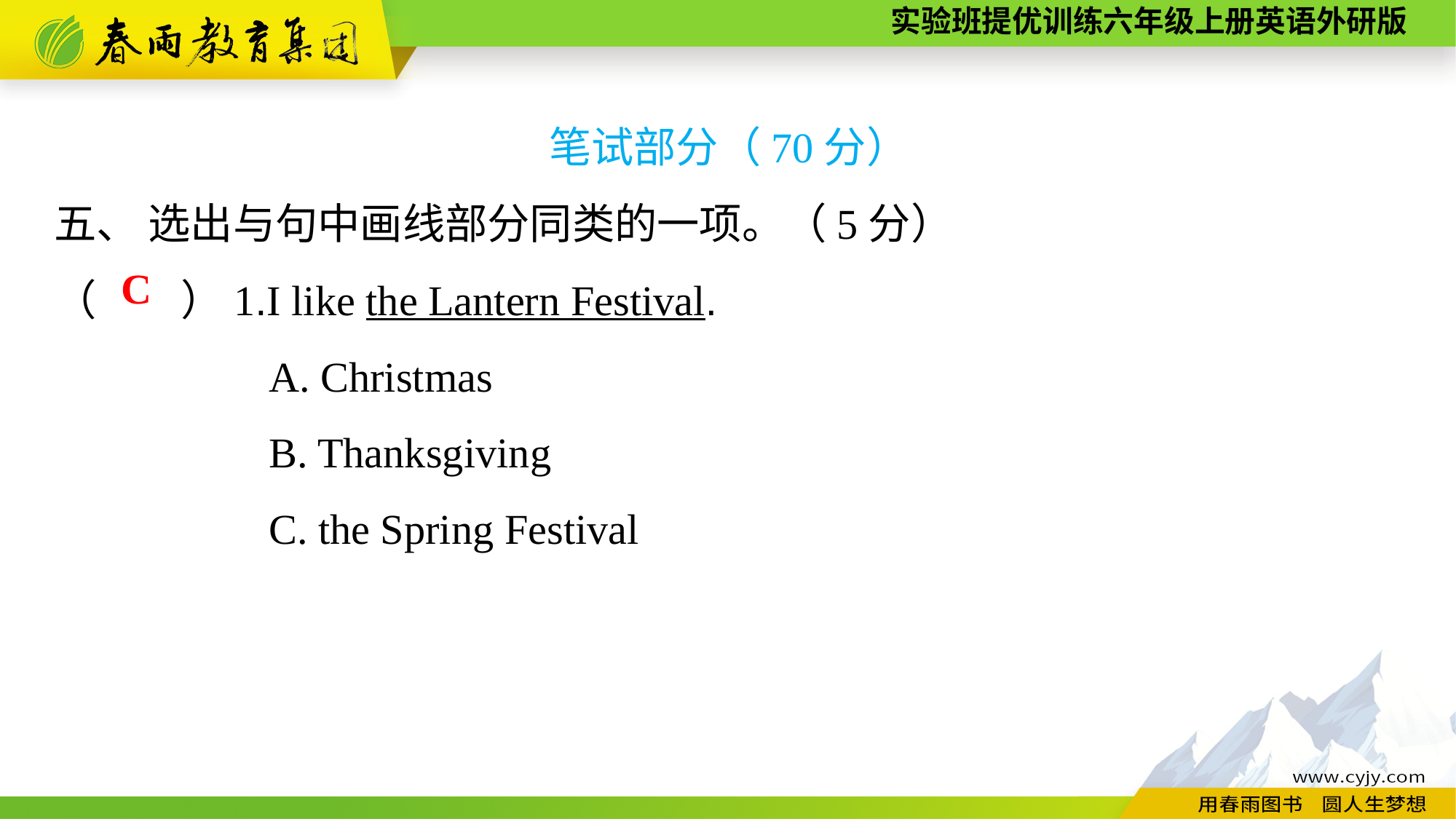

笔试部分（70分）
五、 选出与句中画线部分同类的一项。（5分）
（　　）1.I like the Lantern Festival.
A. Christmas
B. Thanksgiving
C. the Spring Festival
C